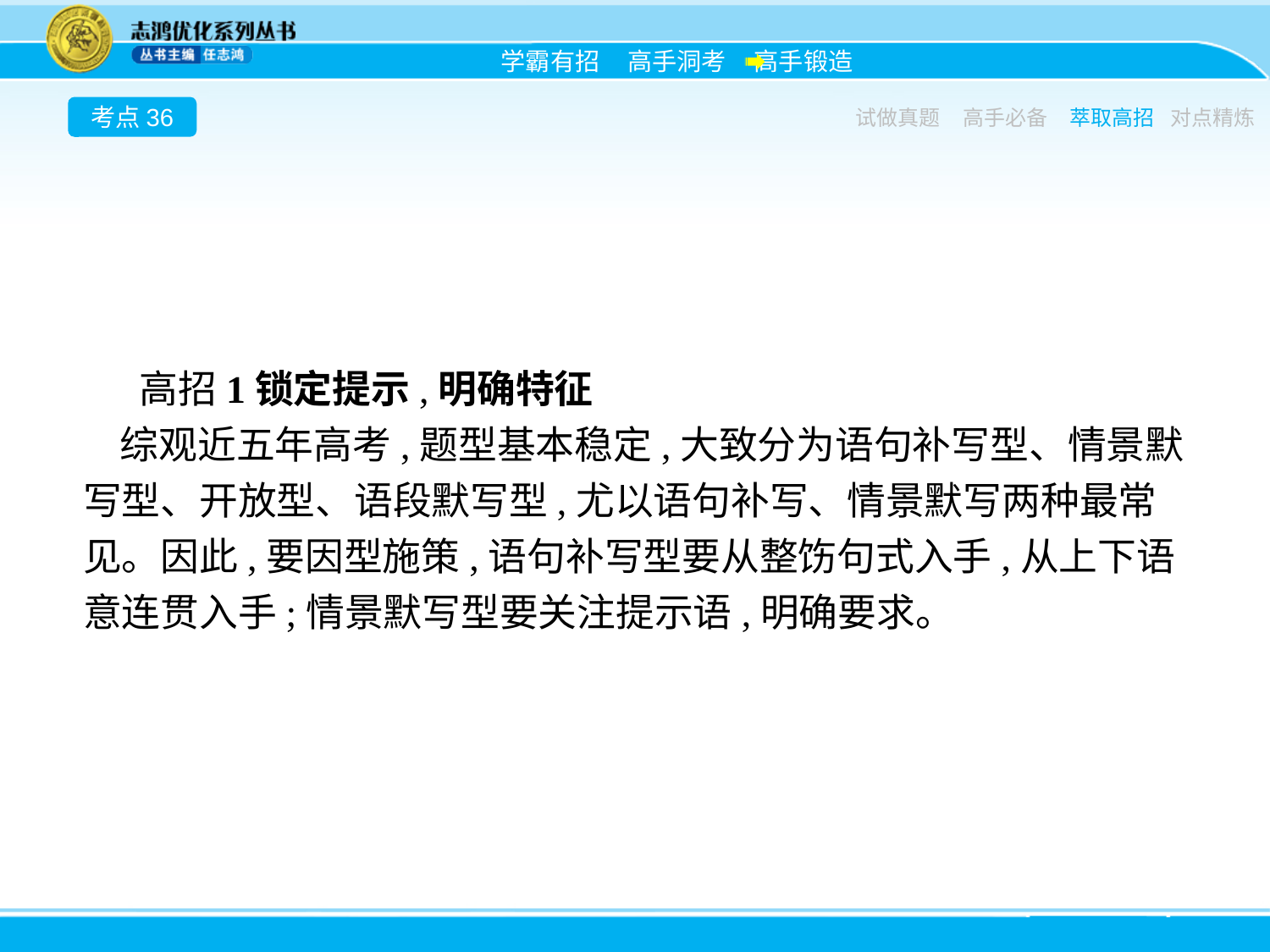

考点36
试做真题
高手必备
萃取高招
对点精炼
高招1锁定提示,明确特征
综观近五年高考,题型基本稳定,大致分为语句补写型、情景默写型、开放型、语段默写型,尤以语句补写、情景默写两种最常见。因此,要因型施策,语句补写型要从整饬句式入手,从上下语意连贯入手;情景默写型要关注提示语,明确要求。